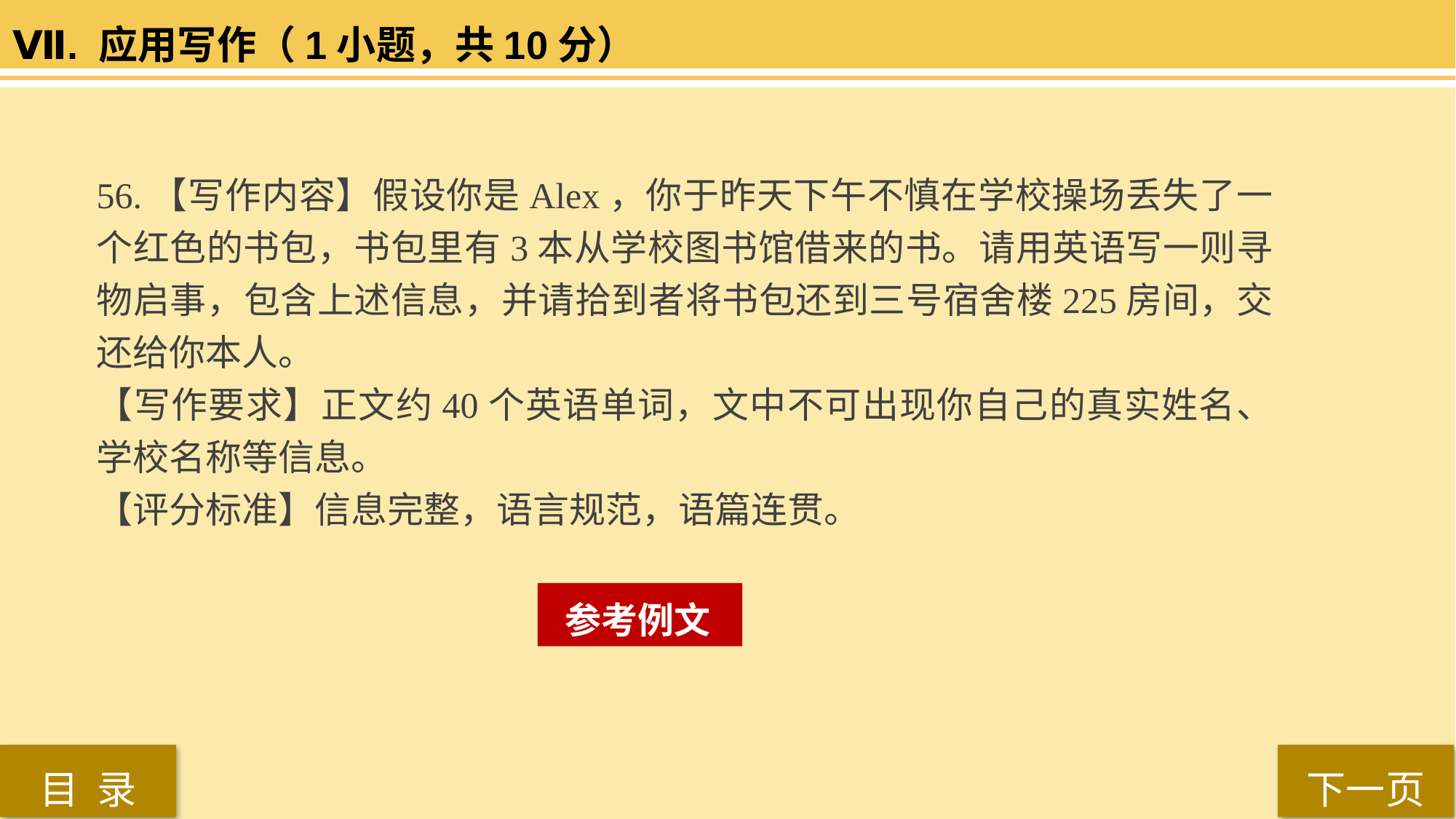

Ⅶ. 应用写作（1小题，共10分）
56.【写作内容】假设你是Alex，你于昨天下午不慎在学校操场丢失了一个红色的书包，书包里有3本从学校图书馆借来的书。请用英语写一则寻物启事，包含上述信息，并请拾到者将书包还到三号宿舍楼225房间，交还给你本人。
【写作要求】正文约40个英语单词，文中不可出现你自己的真实姓名、学校名称等信息。
【评分标准】信息完整，语言规范，语篇连贯。
 参考例文